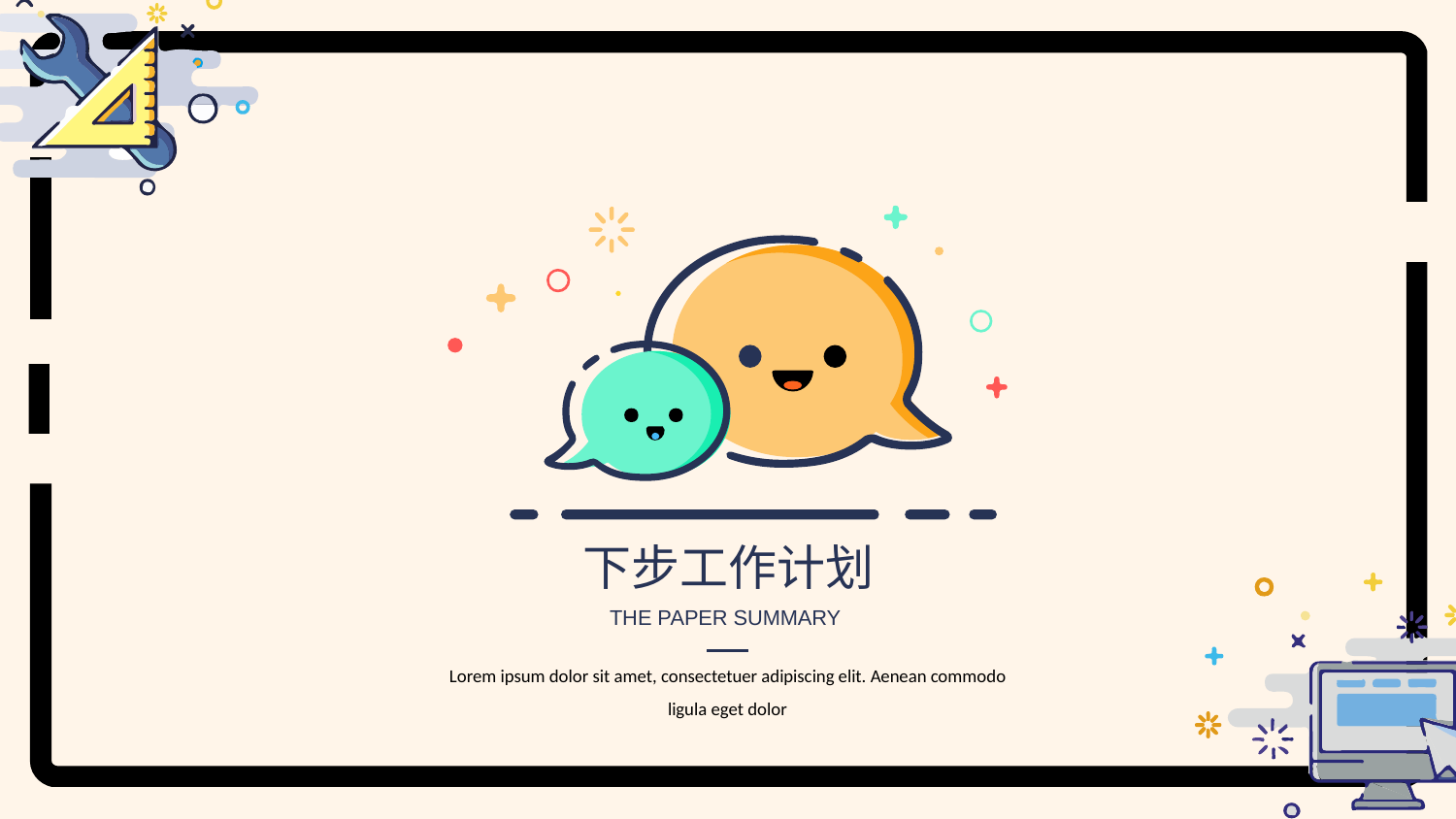

下步工作计划
THE PAPER SUMMARY
Lorem ipsum dolor sit amet, consectetuer adipiscing elit. Aenean commodo ligula eget dolor